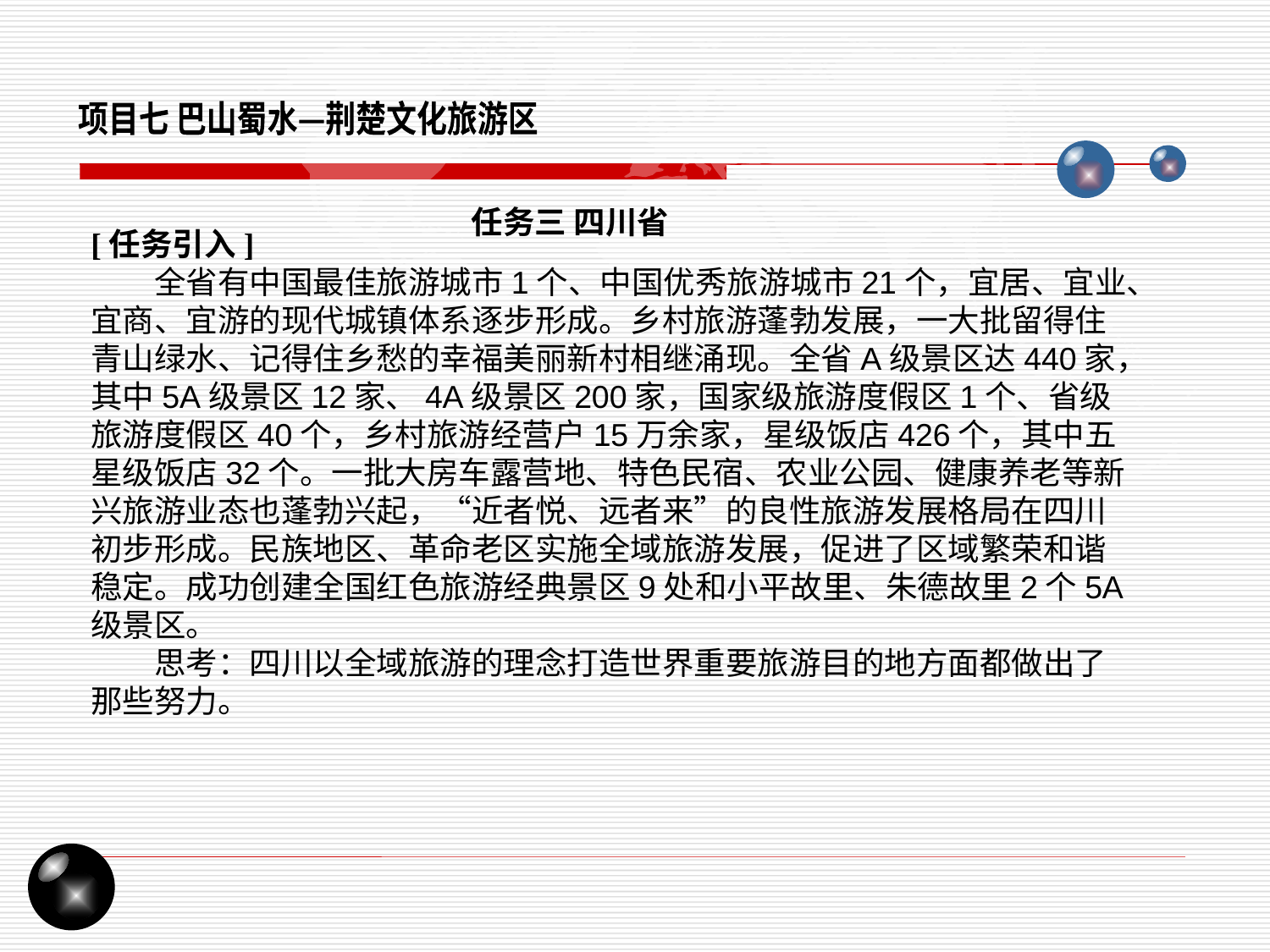

项目七 巴山蜀水—荆楚文化旅游区
任务三 四川省

[任务引入]
全省有中国最佳旅游城市1个、中国优秀旅游城市21个，宜居、宜业、宜商、宜游的现代城镇体系逐步形成。乡村旅游蓬勃发展，一大批留得住青山绿水、记得住乡愁的幸福美丽新村相继涌现。全省A级景区达440家，其中5A级景区12家、4A级景区200家，国家级旅游度假区1个、省级旅游度假区40个，乡村旅游经营户15万余家，星级饭店426个，其中五星级饭店32个。一批大房车露营地、特色民宿、农业公园、健康养老等新兴旅游业态也蓬勃兴起，“近者悦、远者来”的良性旅游发展格局在四川初步形成。民族地区、革命老区实施全域旅游发展，促进了区域繁荣和谐稳定。成功创建全国红色旅游经典景区9处和小平故里、朱德故里2个5A级景区。
思考：四川以全域旅游的理念打造世界重要旅游目的地方面都做出了那些努力。